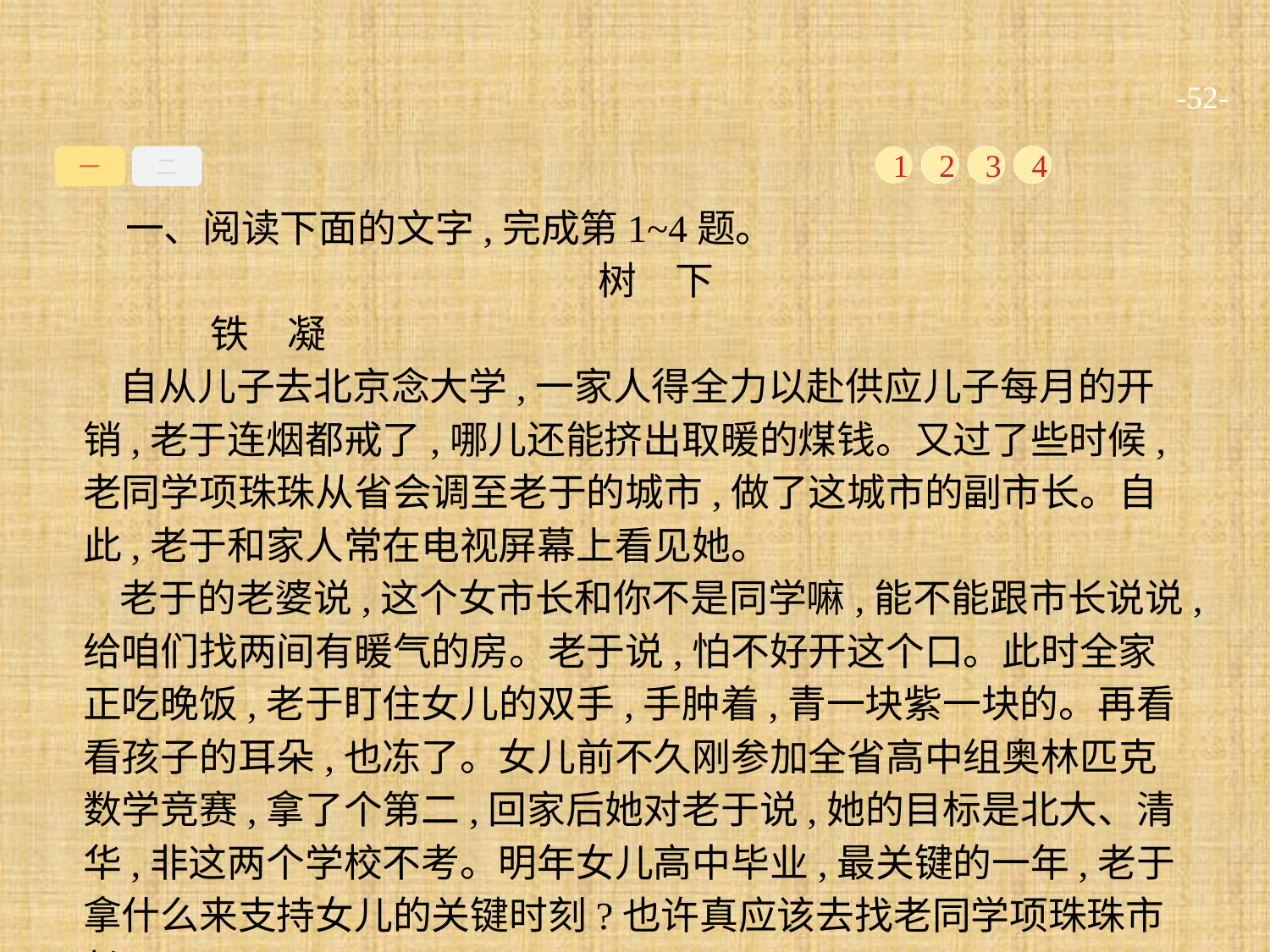

-52-
一
二
1
2
3
4
一、阅读下面的文字,完成第1~4题。
树　下
	铁　凝
自从儿子去北京念大学,一家人得全力以赴供应儿子每月的开销,老于连烟都戒了,哪儿还能挤出取暖的煤钱。又过了些时候,老同学项珠珠从省会调至老于的城市,做了这城市的副市长。自此,老于和家人常在电视屏幕上看见她。
老于的老婆说,这个女市长和你不是同学嘛,能不能跟市长说说,给咱们找两间有暖气的房。老于说,怕不好开这个口。此时全家正吃晚饭,老于盯住女儿的双手,手肿着,青一块紫一块的。再看看孩子的耳朵,也冻了。女儿前不久刚参加全省高中组奥林匹克数学竞赛,拿了个第二,回家后她对老于说,她的目标是北大、清华,非这两个学校不考。明年女儿高中毕业,最关键的一年,老于拿什么来支持女儿的关键时刻?也许真应该去找老同学项珠珠市长。